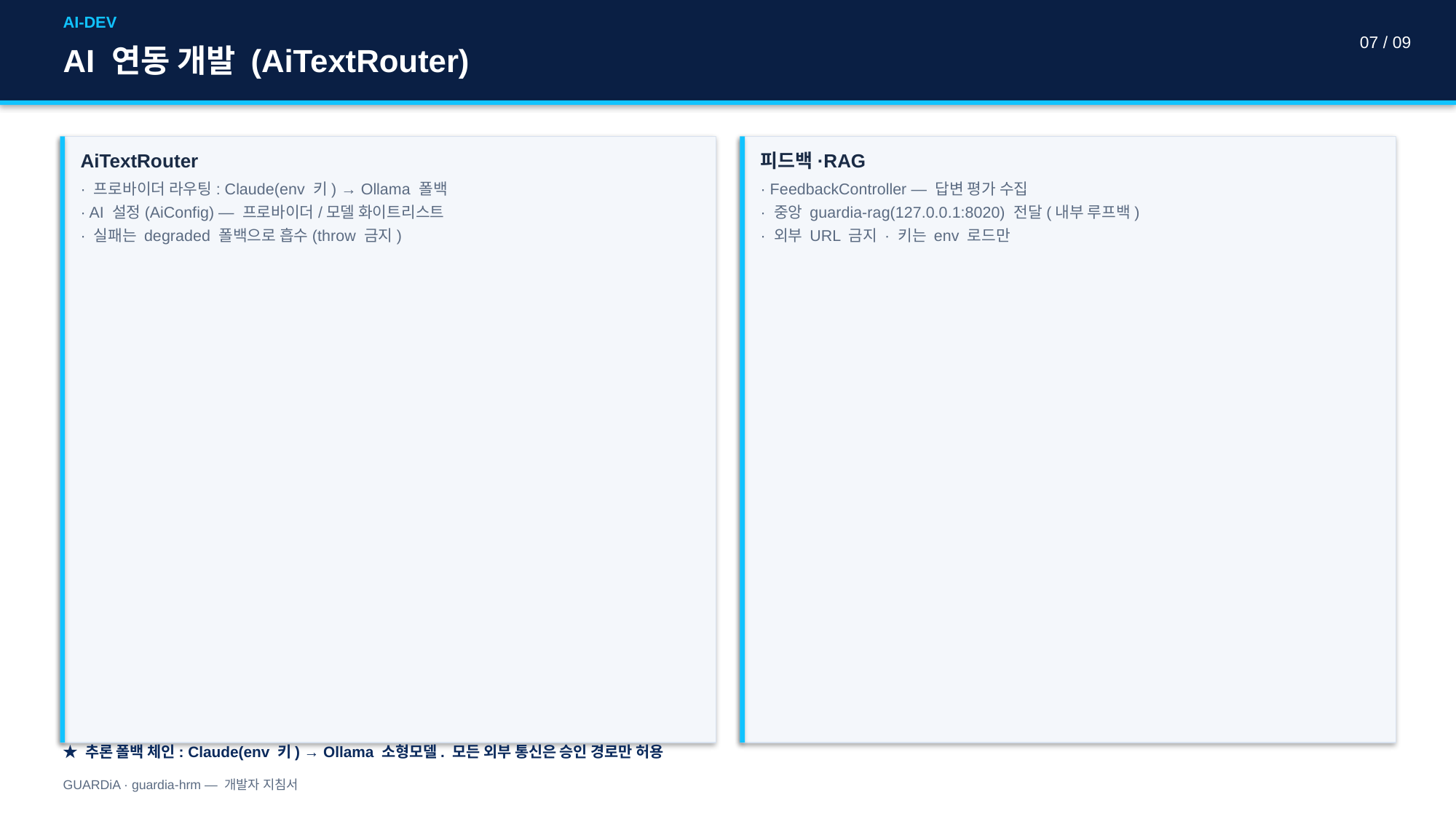

AI-DEV
07 / 09
AI 연동 개발 (AiTextRouter)

AiTextRouter
· 프로바이더 라우팅: Claude(env 키) → Ollama 폴백
· AI 설정(AiConfig) — 프로바이더/모델 화이트리스트
· 실패는 degraded 폴백으로 흡수(throw 금지)
피드백·RAG
· FeedbackController — 답변 평가 수집
· 중앙 guardia-rag(127.0.0.1:8020) 전달(내부 루프백)
· 외부 URL 금지 · 키는 env 로드만
★ 추론 폴백 체인: Claude(env 키) → Ollama 소형모델. 모든 외부 통신은 승인 경로만 허용
GUARDiA · guardia-hrm — 개발자 지침서